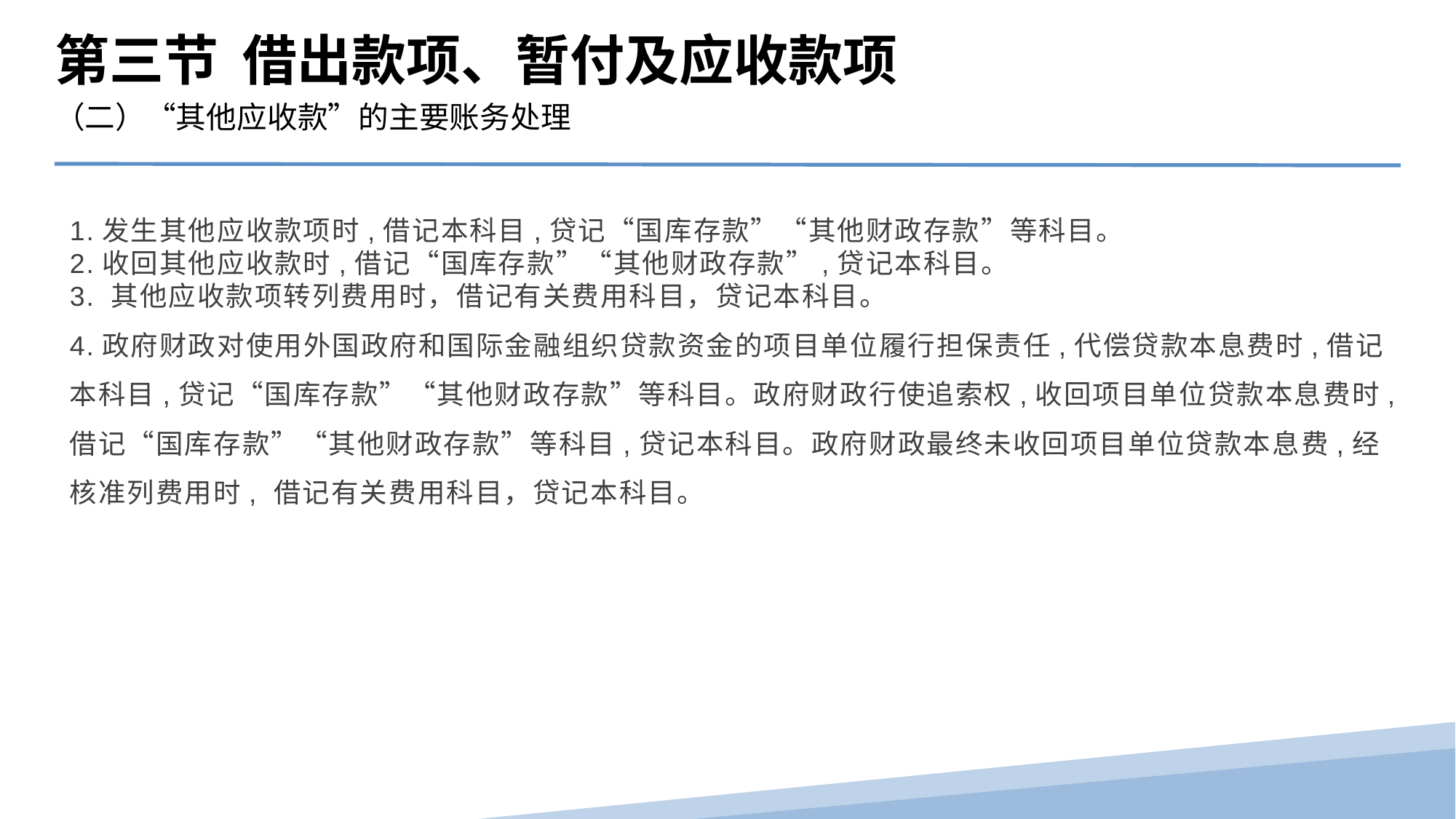

第三节  借出款项、暂付及应收款项
（二）“其他应收款”的主要账务处理
1.发生其他应收款项时,借记本科目,贷记“国库存款”“其他财政存款”等科目。
2.收回其他应收款时,借记“国库存款”“其他财政存款”,贷记本科目。
3. 其他应收款项转列费用时，借记有关费用科目，贷记本科目。
4.政府财政对使用外国政府和国际金融组织贷款资金的项目单位履行担保责任,代偿贷款本息费时,借记本科目,贷记“国库存款”“其他财政存款”等科目。政府财政行使追索权,收回项目单位贷款本息费时,借记“国库存款”“其他财政存款”等科目,贷记本科目。政府财政最终未收回项目单位贷款本息费,经核准列费用时, 借记有关费用科目，贷记本科目。